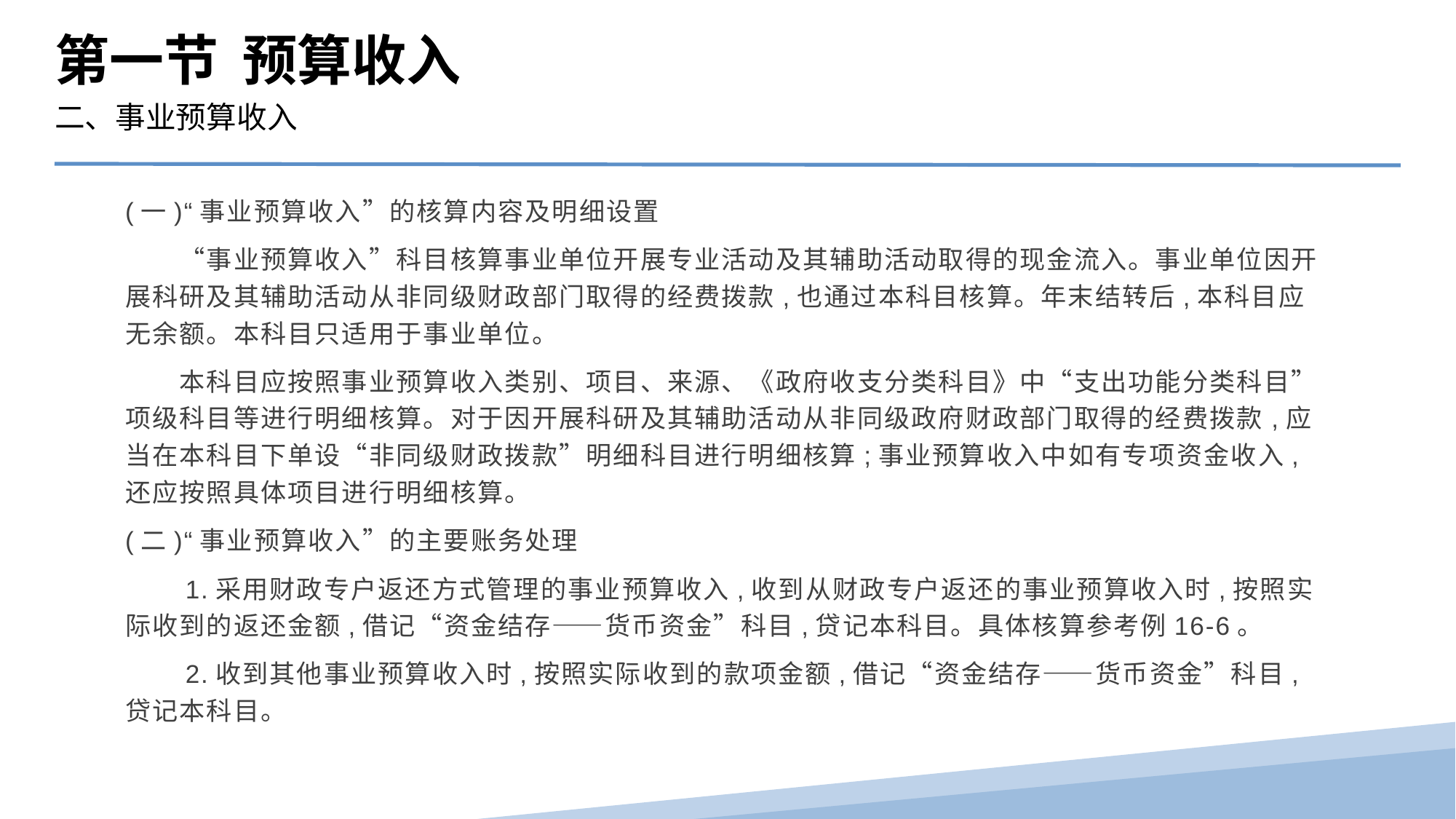

第一节  预算收入
二、事业预算收入
(一)“事业预算收入”的核算内容及明细设置
　　“事业预算收入”科目核算事业单位开展专业活动及其辅助活动取得的现金流入。事业单位因开展科研及其辅助活动从非同级财政部门取得的经费拨款,也通过本科目核算。年末结转后,本科目应无余额。本科目只适用于事业单位。
　　本科目应按照事业预算收入类别、项目、来源、《政府收支分类科目》中“支出功能分类科目”项级科目等进行明细核算。对于因开展科研及其辅助活动从非同级政府财政部门取得的经费拨款,应当在本科目下单设“非同级财政拨款”明细科目进行明细核算;事业预算收入中如有专项资金收入,还应按照具体项目进行明细核算。
(二)“事业预算收入”的主要账务处理
　　1.采用财政专户返还方式管理的事业预算收入,收到从财政专户返还的事业预算收入时,按照实际收到的返还金额,借记“资金结存——货币资金”科目,贷记本科目。具体核算参考例16-6。
　　2.收到其他事业预算收入时,按照实际收到的款项金额,借记“资金结存——货币资金”科目,贷记本科目。